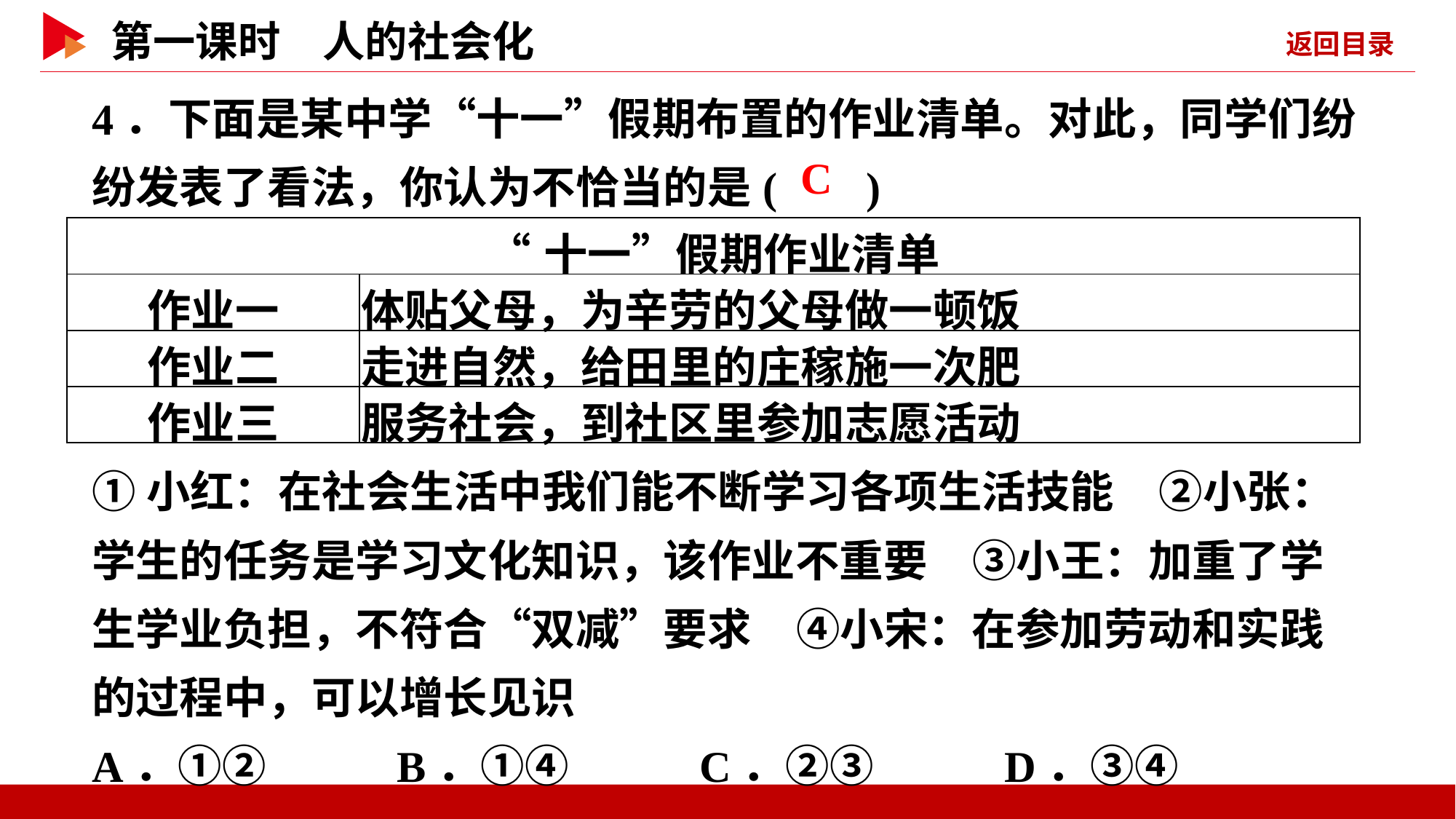

4．下面是某中学“十一”假期布置的作业清单。对此，同学们纷纷发表了看法，你认为不恰当的是(        )
   C
| “十一”假期作业清单 |  |
| --- | --- |
| 作业一 | 体贴父母，为辛劳的父母做一顿饭 |
| 作业二 | 走进自然，给田里的庄稼施一次肥 |
| 作业三 | 服务社会，到社区里参加志愿活动 |
①小红：在社会生活中我们能不断学习各项生活技能　②小张：学生的任务是学习文化知识，该作业不重要　③小王：加重了学生学业负担，不符合“双减”要求　④小宋：在参加劳动和实践的过程中，可以增长见识
A．①②            B．①④            C．②③            D．③④